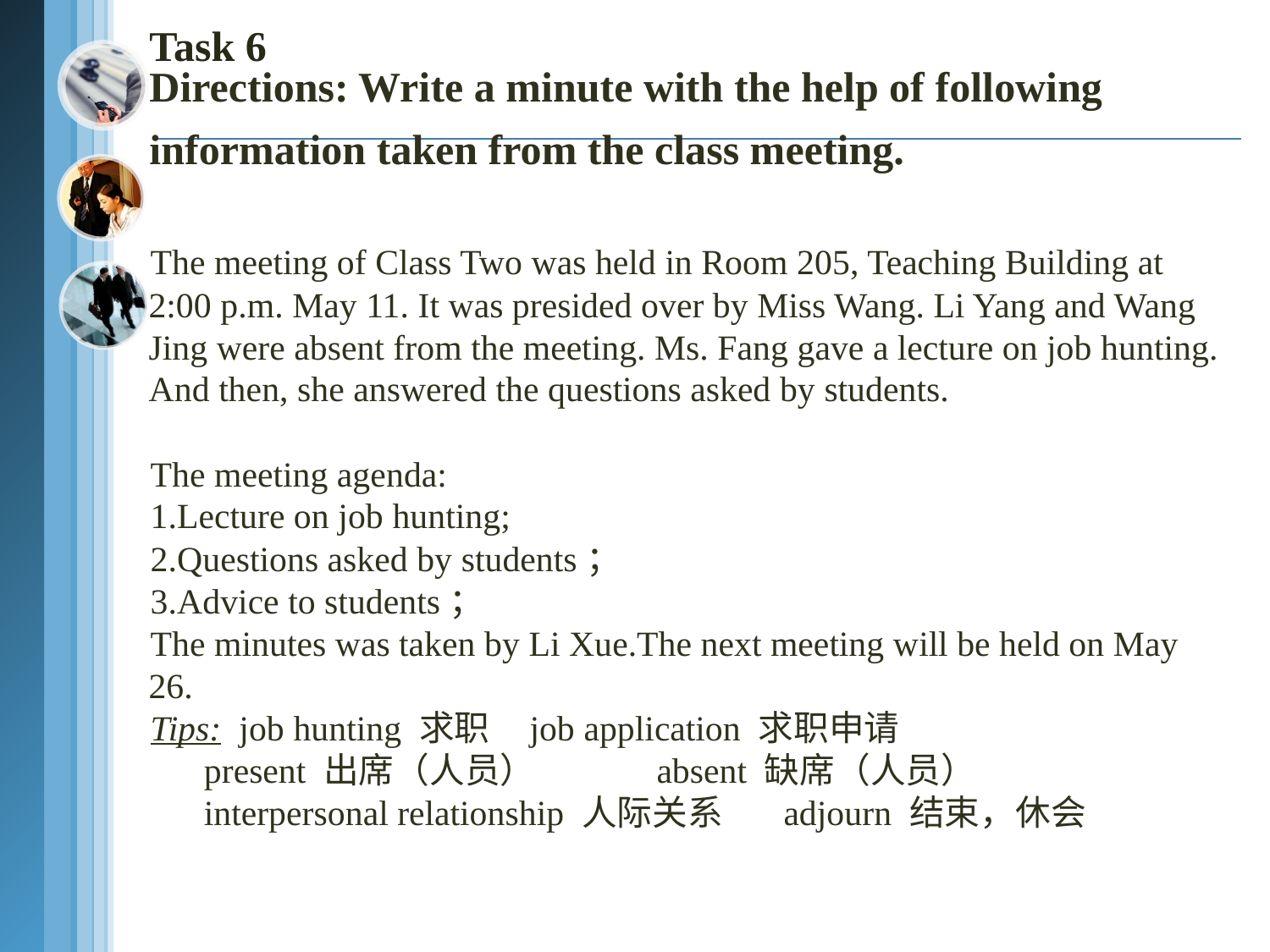

# Task 6 Directions: Write a minute with the help of following information taken from the class meeting.

The meeting of Class Two was held in Room 205, Teaching Building at 2:00 p.m. May 11. It was presided over by Miss Wang. Li Yang and Wang Jing were absent from the meeting. Ms. Fang gave a lecture on job hunting. And then, she answered the questions asked by students.

The meeting agenda:
Lecture on job hunting;
Questions asked by students；
Advice to students；
The minutes was taken by Li Xue.The next meeting will be held on May 26.
Tips:  job hunting 求职  	job application 求职申请
      present 出席（人员）	absent 缺席（人员）
      interpersonal relationship 人际关系	adjourn 结束，休会